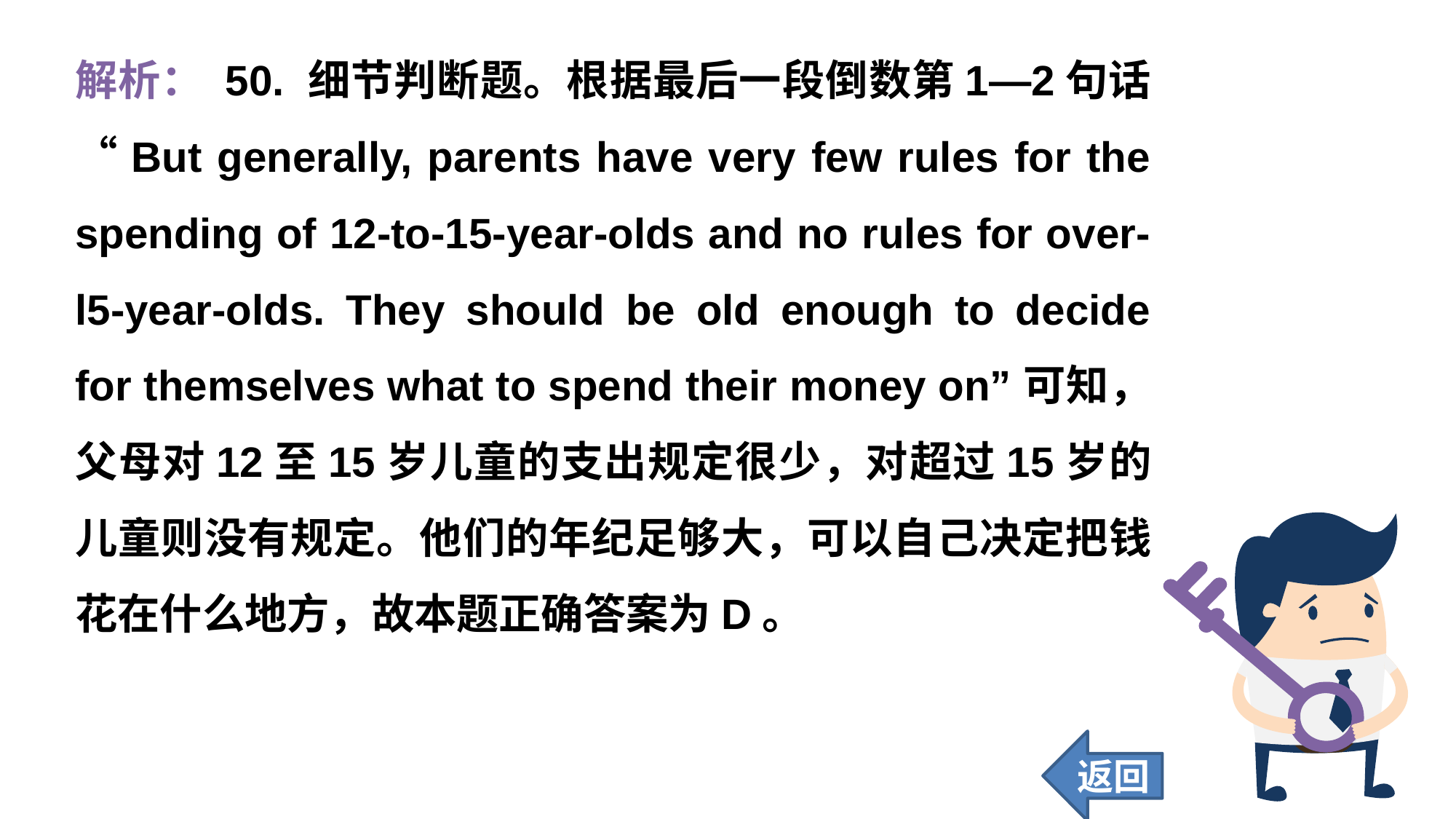

解析： 50. 细节判断题。根据最后一段倒数第1—2句话“But generally, parents have very few rules for the spending of 12-to-15-year-olds and no rules for over-l5-year-olds. They should be old enough to decide for themselves what to spend their money on”可知，父母对12至15岁儿童的支出规定很少，对超过15岁的儿童则没有规定。他们的年纪足够大，可以自己决定把钱花在什么地方，故本题正确答案为D。

返回
429